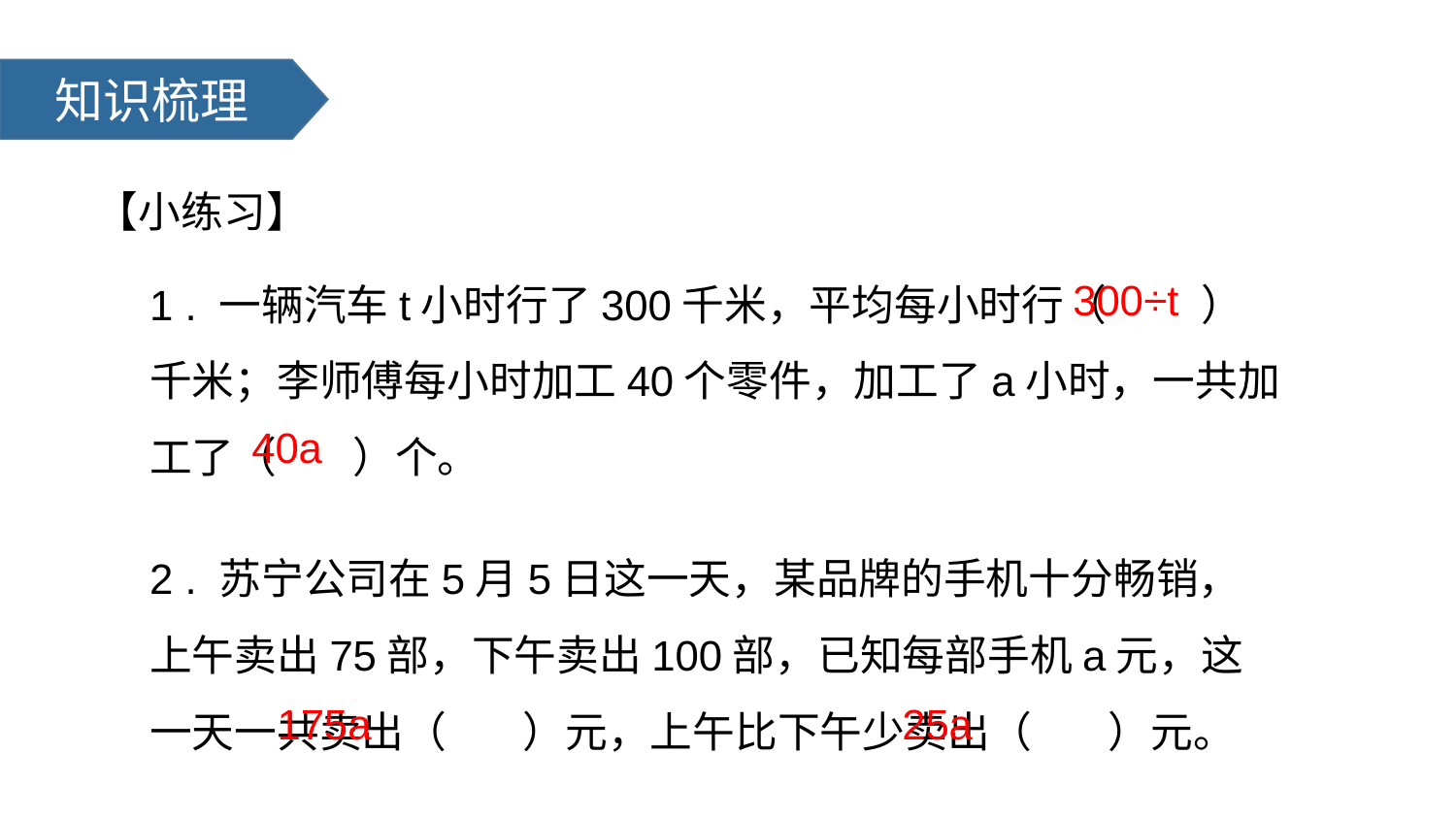

知识梳理
【小练习】
1 . 一辆汽车t小时行了300千米，平均每小时行（          ）千米；李师傅每小时加工40个零件，加工了a小时，一共加工了（        ）个。
300÷t
40a
2 . 苏宁公司在5月5日这一天，某品牌的手机十分畅销，上午卖出75部，下午卖出100部，已知每部手机a元，这一天一共卖出（        ）元，上午比下午少卖出（        ）元。
175a
25a